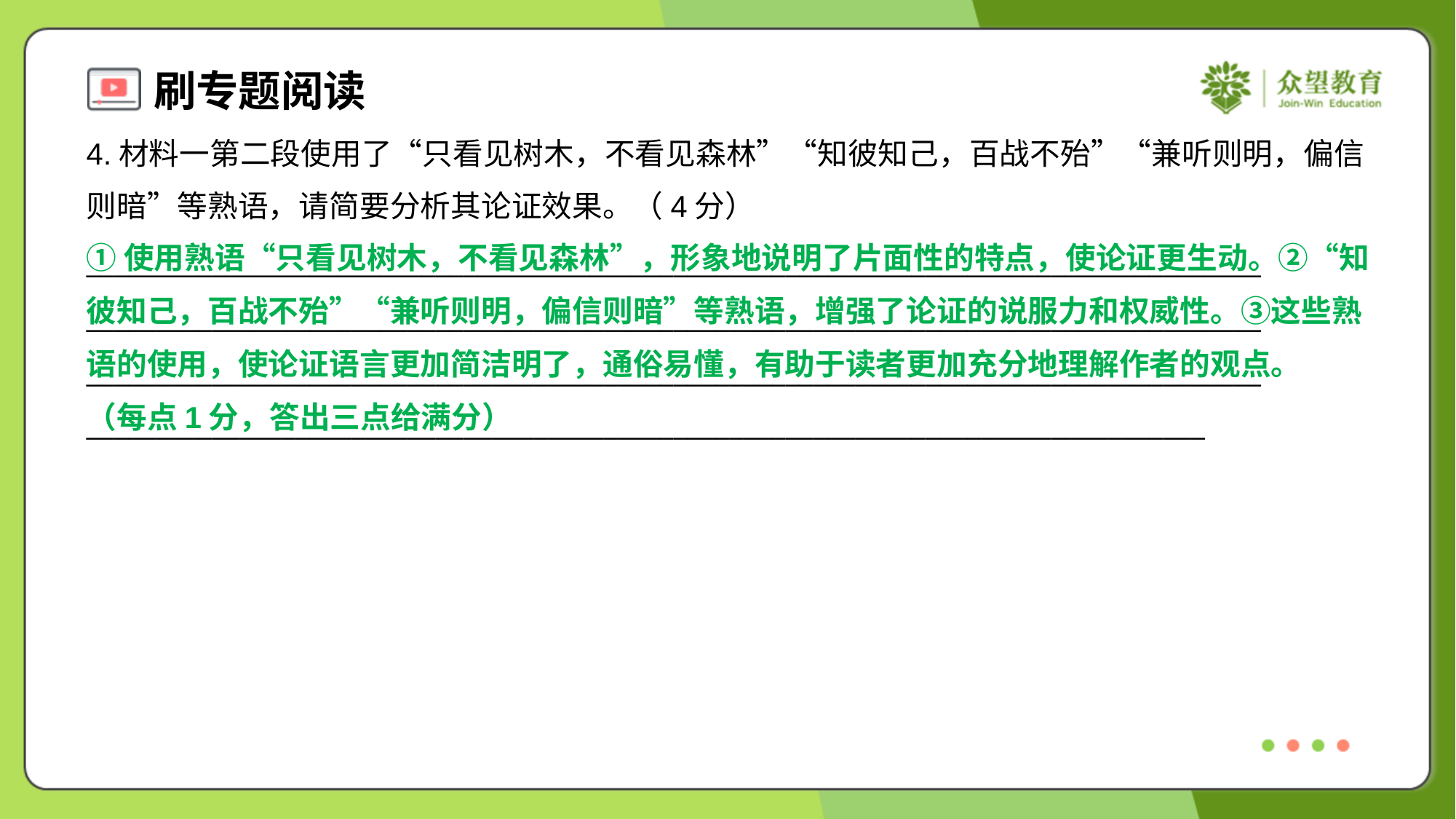

4.材料一第二段使用了“只看见树木，不看见森林”“知彼知己，百战不殆”“兼听则明，偏信
则暗”等熟语，请简要分析其论证效果。（4分）
①使用熟语“只看见树木，不看见森林”，形象地说明了片面性的特点，使论证更生动。②“知
彼知己，百战不殆”“兼听则明，偏信则暗”等熟语，增强了论证的说服力和权威性。③这些熟
语的使用，使论证语言更加简洁明了，通俗易懂，有助于读者更加充分地理解作者的观点。
（每点1分，答出三点给满分）
____________________________________________________________________________________
____________________________________________________________________________________
____________________________________________________________________________________
________________________________________________________________________________